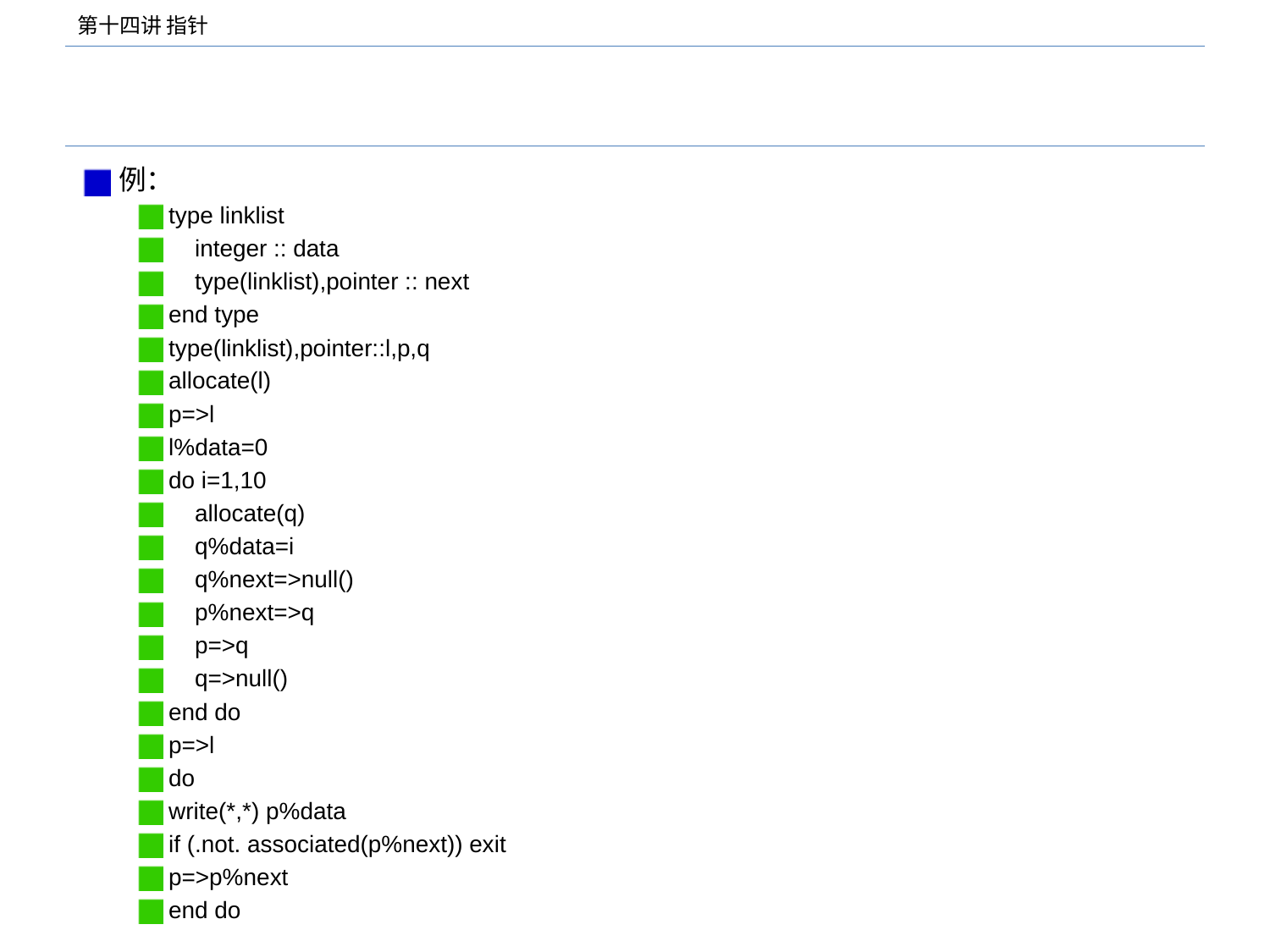

#
例：
type linklist
    integer :: data
    type(linklist),pointer :: next
end type
type(linklist),pointer::l,p,q
allocate(l)
p=>l
l%data=0
do i=1,10
    allocate(q)
    q%data=i
    q%next=>null()
    p%next=>q
    p=>q
    q=>null()
end do
p=>l
do
write(*,*) p%data
if (.not. associated(p%next)) exit
p=>p%next
end do